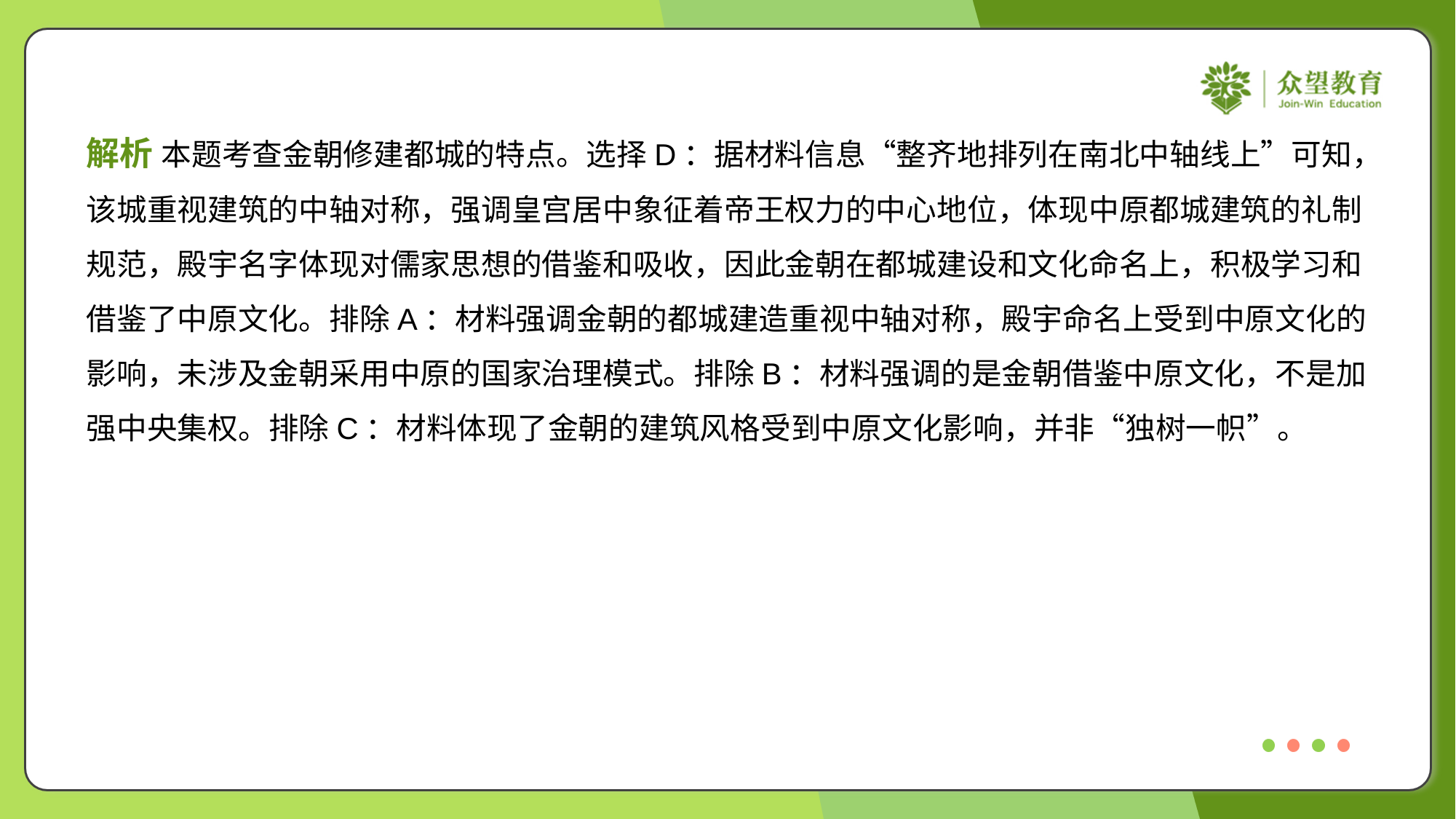

解析 本题考查金朝修建都城的特点。选择D：据材料信息“整齐地排列在南北中轴线上”可知，
该城重视建筑的中轴对称，强调皇宫居中象征着帝王权力的中心地位，体现中原都城建筑的礼制
规范，殿宇名字体现对儒家思想的借鉴和吸收，因此金朝在都城建设和文化命名上，积极学习和
借鉴了中原文化。排除A：材料强调金朝的都城建造重视中轴对称，殿宇命名上受到中原文化的
影响，未涉及金朝采用中原的国家治理模式。排除B：材料强调的是金朝借鉴中原文化，不是加
强中央集权。排除C：材料体现了金朝的建筑风格受到中原文化影响，并非“独树一帜”。